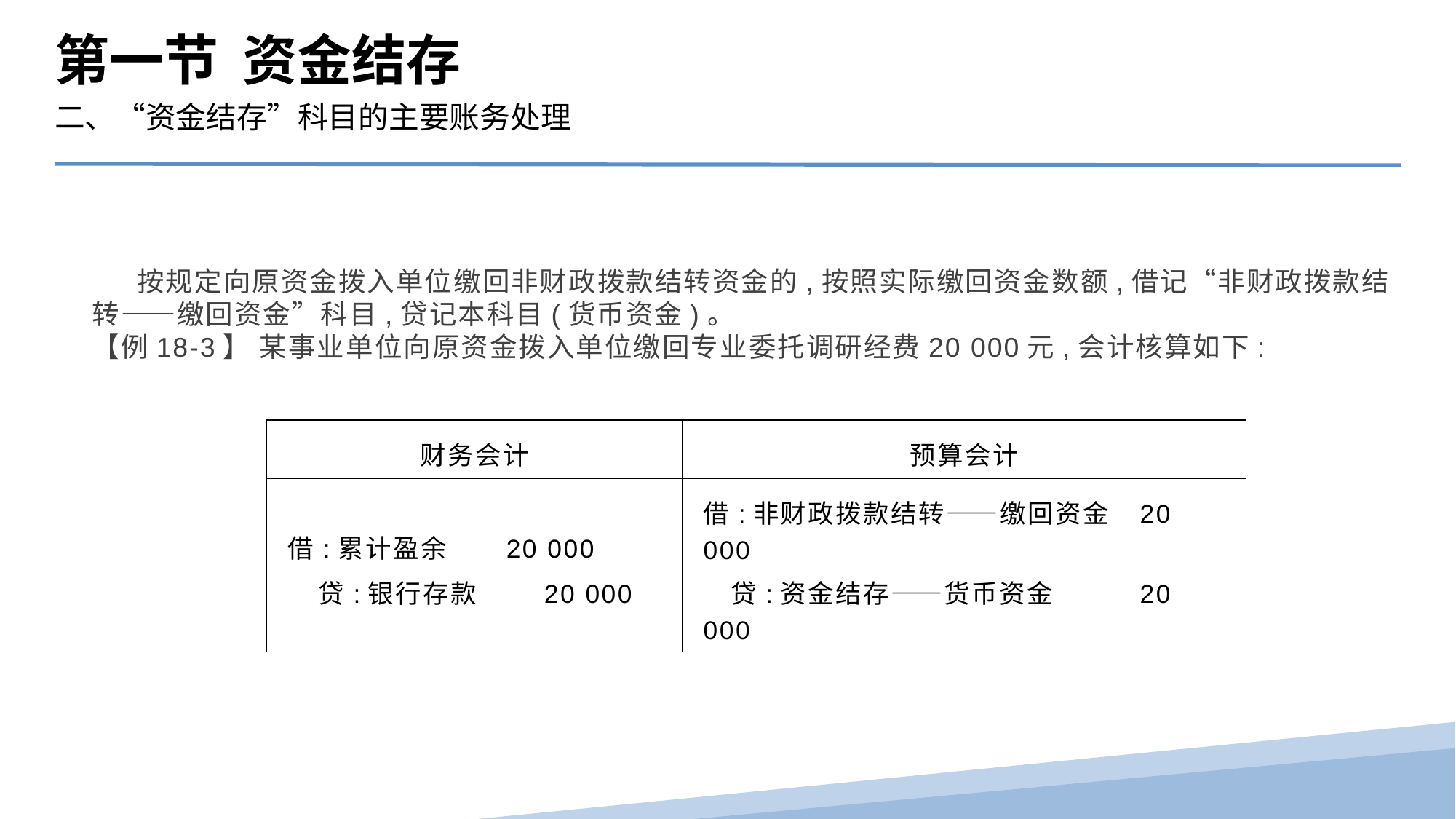

第一节  资金结存
二、“资金结存”科目的主要账务处理
     按规定向原资金拨入单位缴回非财政拨款结转资金的,按照实际缴回资金数额,借记“非财政拨款结转——缴回资金”科目,贷记本科目(货币资金)。
【例18-3】 某事业单位向原资金拨入单位缴回专业委托调研经费20 000元,会计核算如下:

| 财务会计 | 预算会计 |
| --- | --- |
| 借:累计盈余 20 000 贷:银行存款 20 000 | 借:非财政拨款结转——缴回资金 20 000 贷:资金结存——货币资金 20 000 |